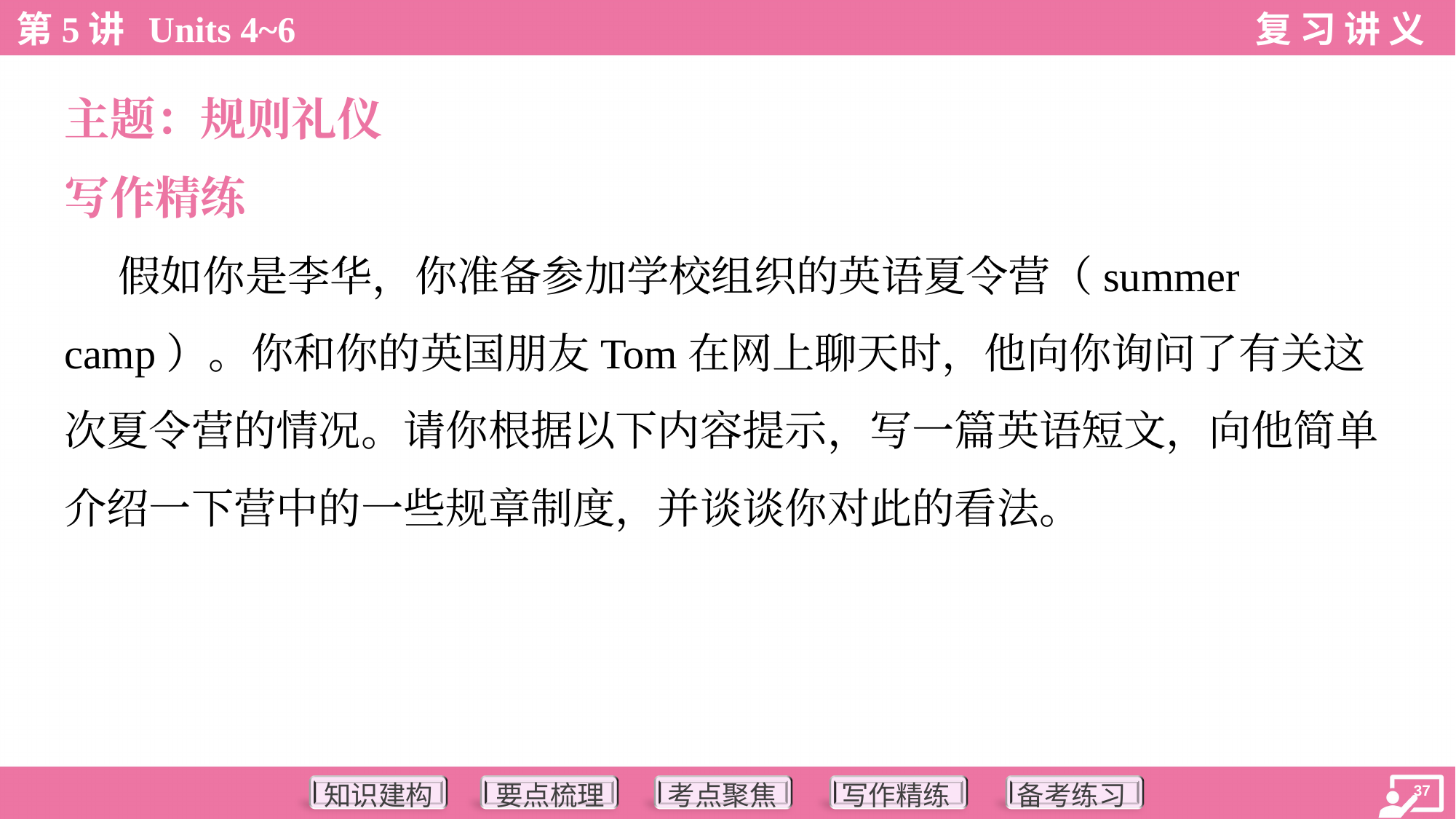

主题：规则礼仪
写作精练
    假如你是李华，你准备参加学校组织的英语夏令营（summer camp）。你和你的英国朋友Tom在网上聊天时，他向你询问了有关这次夏令营的情况。请你根据以下内容提示，写一篇英语短文，向他简单介绍一下营中的一些规章制度，并谈谈你对此的看法。